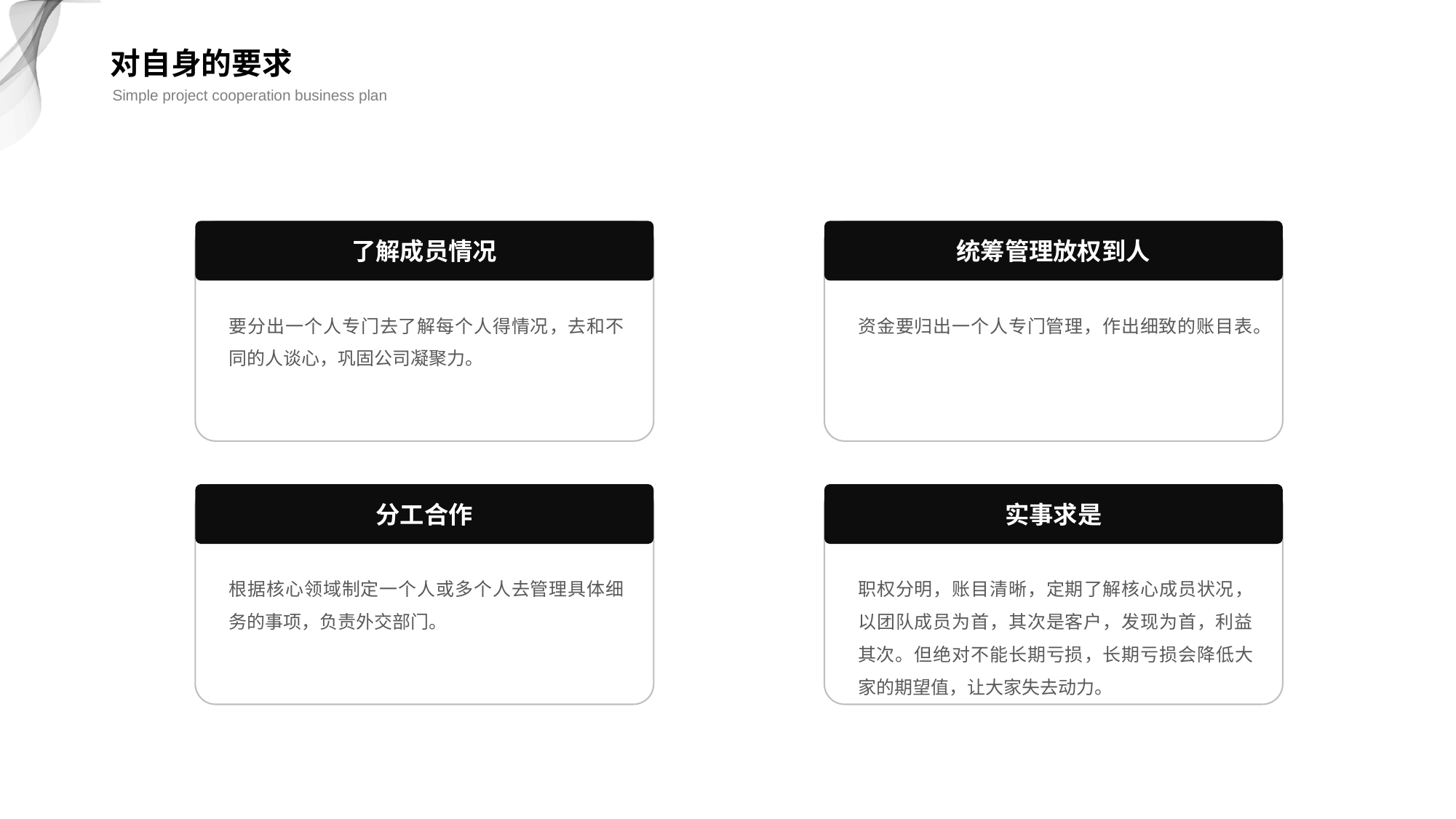

对自身的要求
Simple project cooperation business plan
了解成员情况

要分出一个人专门去了解每个人得情况，去和不同的人谈心，巩固公司凝聚力。
统筹管理放权到人

资金要归出一个人专门管理，作出细致的账目表。
分工合作

根据核心领域制定一个人或多个人去管理具体细务的事项，负责外交部门。
实事求是

职权分明，账目清晰，定期了解核心成员状况，以团队成员为首，其次是客户，发现为首，利益其次。但绝对不能长期亏损，长期亏损会降低大家的期望值，让大家失去动力。